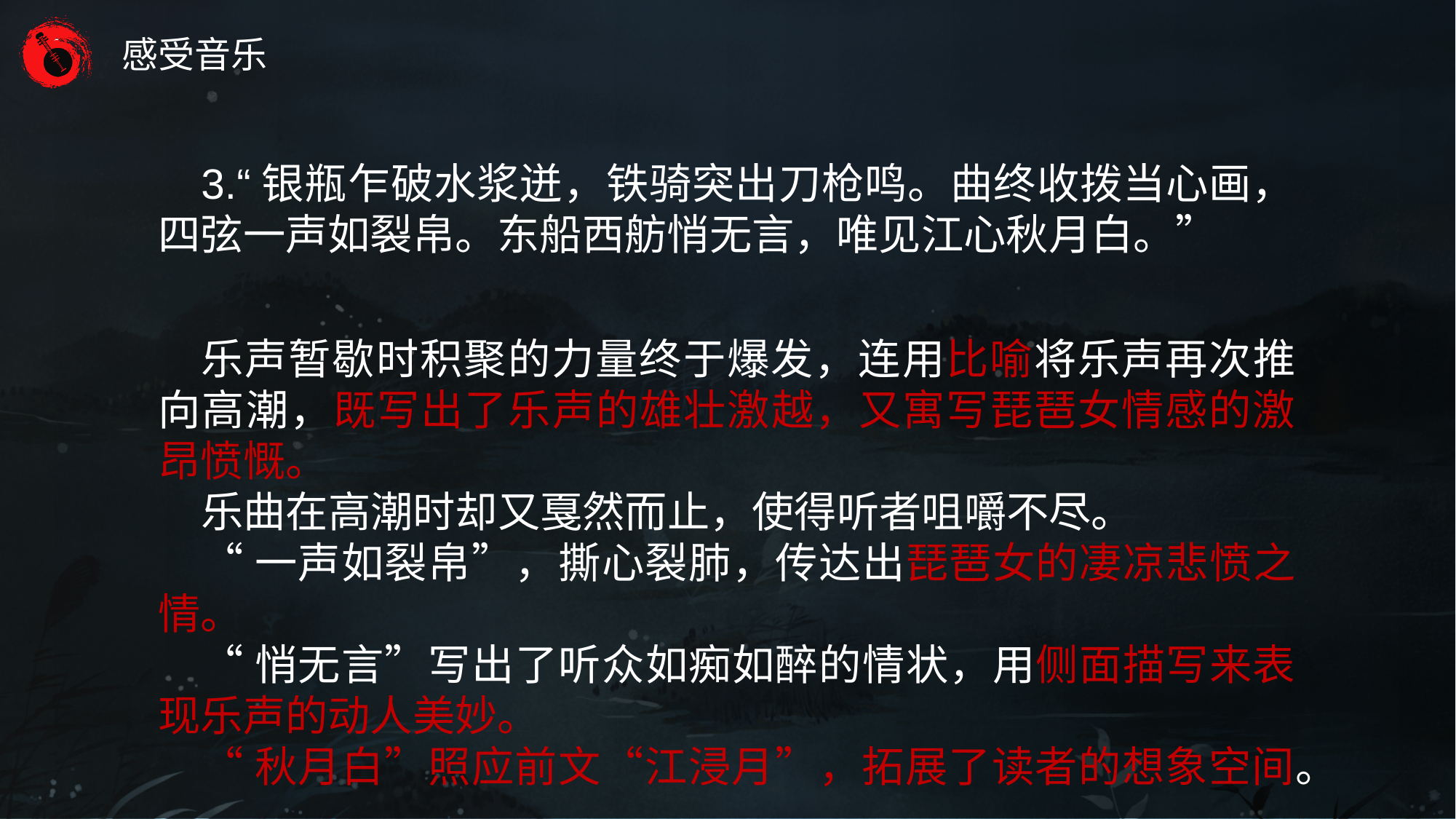

3.“银瓶乍破水浆迸，铁骑突出刀枪鸣。曲终收拨当心画，四弦一声如裂帛。东船西舫悄无言，唯见江心秋月白。”
乐声暂歇时积聚的力量终于爆发，连用比喻将乐声再次推向高潮，既写出了乐声的雄壮激越，又寓写琵琶女情感的激昂愤慨。
乐曲在高潮时却又戛然而止，使得听者咀嚼不尽。
“一声如裂帛”，撕心裂肺，传达出琵琶女的凄凉悲愤之情。
“悄无言”写出了听众如痴如醉的情状，用侧面描写来表现乐声的动人美妙。
“秋月白”照应前文“江浸月”，拓展了读者的想象空间。